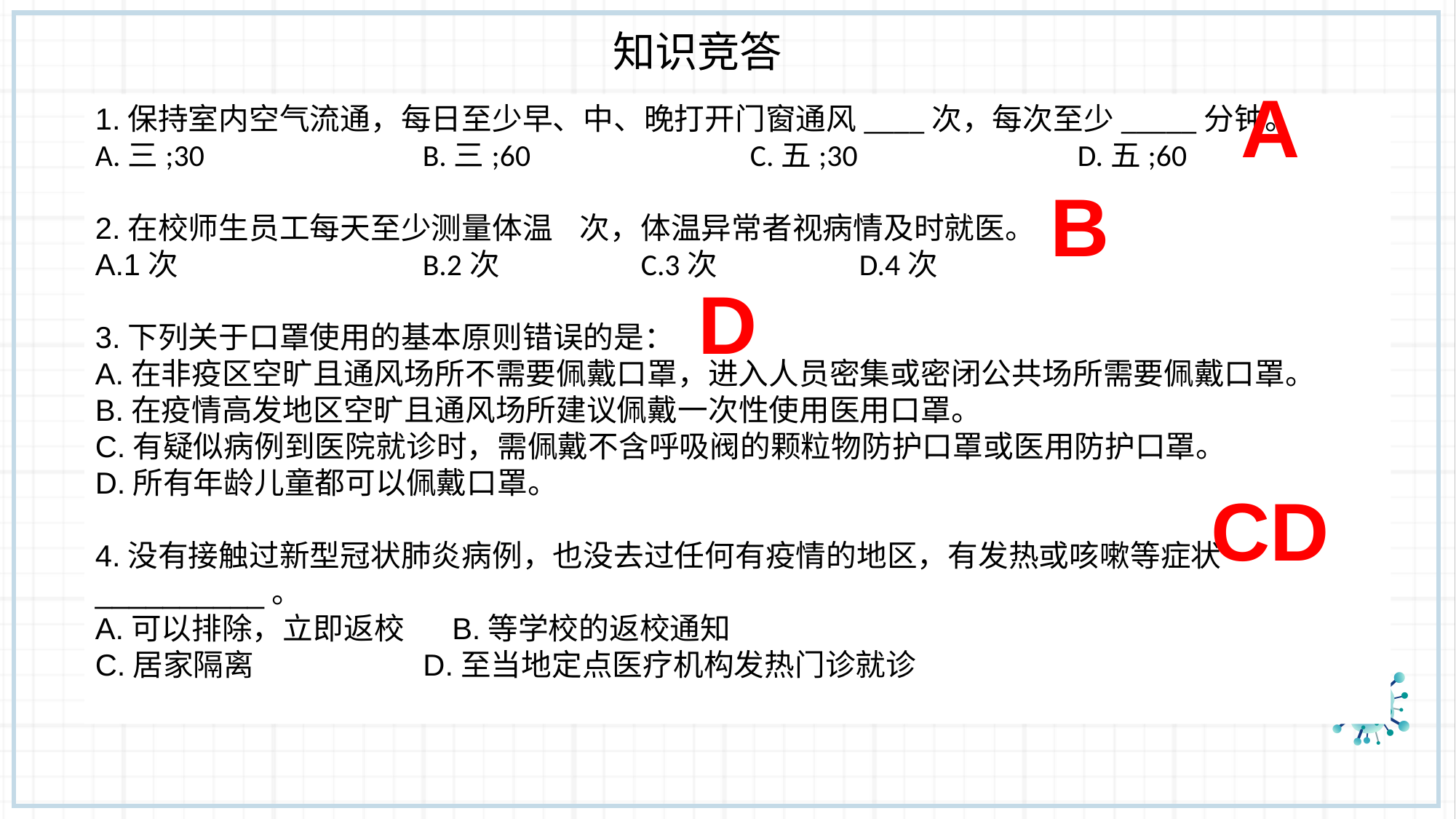

知识竞答
A
1.保持室内空气流通，每日至少早、中、晚打开门窗通风____次，每次至少_____分钟。
A.三;30  		B.三;60  		C.五;30  		D.五;60

2.在校师生员工每天至少测量体温    次，体温异常者视病情及时就医。
A.1次    		B.2次    		C.3次    		D.4次

3.下列关于口罩使用的基本原则错误的是：
A.在非疫区空旷且通风场所不需要佩戴口罩，进入人员密集或密闭公共场所需要佩戴口罩。
B.在疫情高发地区空旷且通风场所建议佩戴一次性使用医用口罩。
C.有疑似病例到医院就诊时，需佩戴不含呼吸阀的颗粒物防护口罩或医用防护口罩。
D.所有年龄儿童都可以佩戴口罩。

4.没有接触过新型冠状肺炎病例，也没去过任何有疫情的地区，有发热或咳嗽等症状__________。
A.可以排除，立即返校      B.等学校的返校通知
C.居家隔离                        D.至当地定点医疗机构发热门诊就诊

B
D
CD